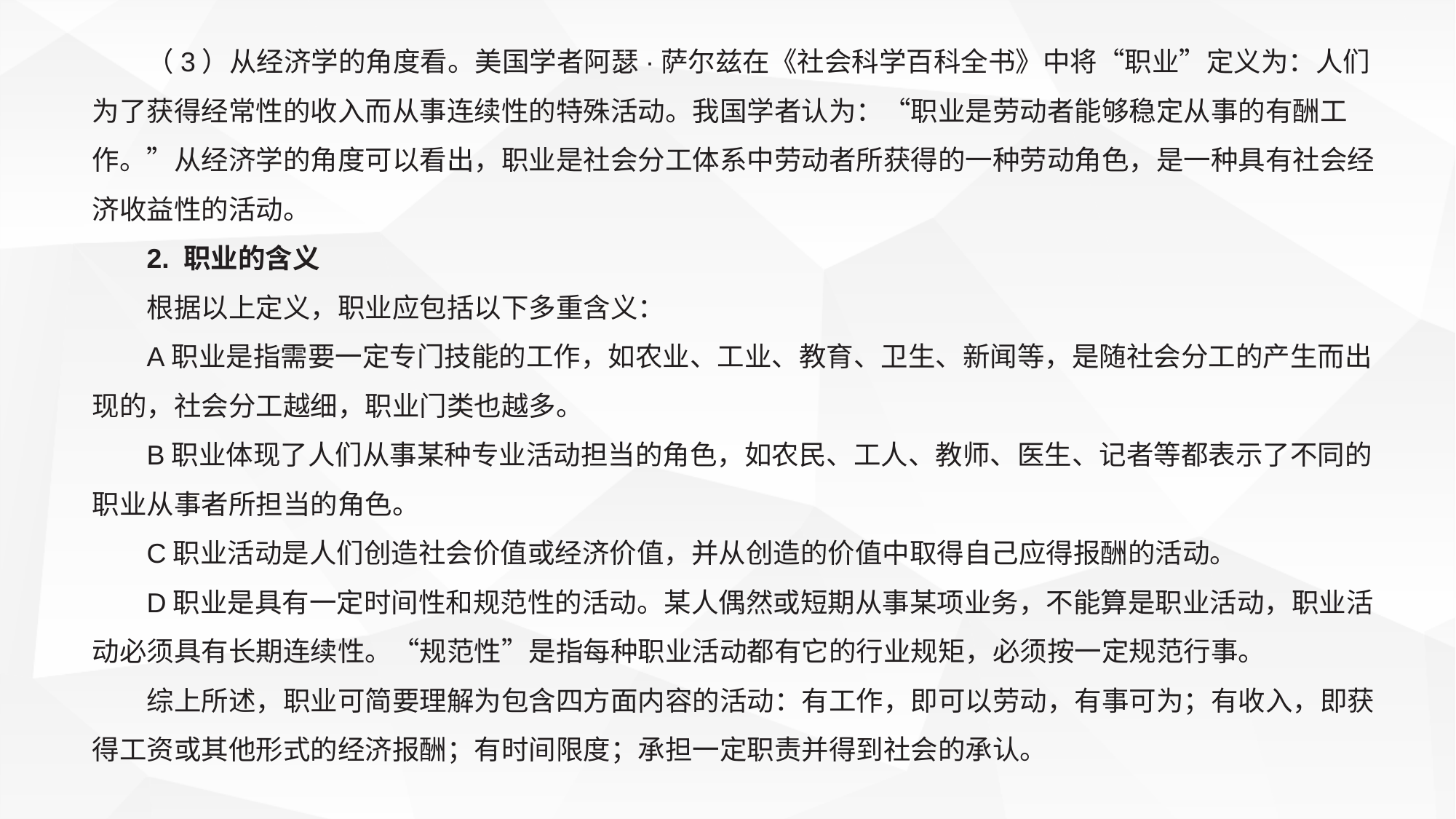

（3）从经济学的角度看。美国学者阿瑟·萨尔兹在《社会科学百科全书》中将“职业”定义为：人们为了获得经常性的收入而从事连续性的特殊活动。我国学者认为：“职业是劳动者能够稳定从事的有酬工作。”从经济学的角度可以看出，职业是社会分工体系中劳动者所获得的一种劳动角色，是一种具有社会经济收益性的活动。
2. 职业的含义
根据以上定义，职业应包括以下多重含义：
A职业是指需要一定专门技能的工作，如农业、工业、教育、卫生、新闻等，是随社会分工的产生而出现的，社会分工越细，职业门类也越多。
B职业体现了人们从事某种专业活动担当的角色，如农民、工人、教师、医生、记者等都表示了不同的职业从事者所担当的角色。
C职业活动是人们创造社会价值或经济价值，并从创造的价值中取得自己应得报酬的活动。
D职业是具有一定时间性和规范性的活动。某人偶然或短期从事某项业务，不能算是职业活动，职业活动必须具有长期连续性。“规范性”是指每种职业活动都有它的行业规矩，必须按一定规范行事。
综上所述，职业可简要理解为包含四方面内容的活动：有工作，即可以劳动，有事可为；有收入，即获得工资或其他形式的经济报酬；有时间限度；承担一定职责并得到社会的承认。